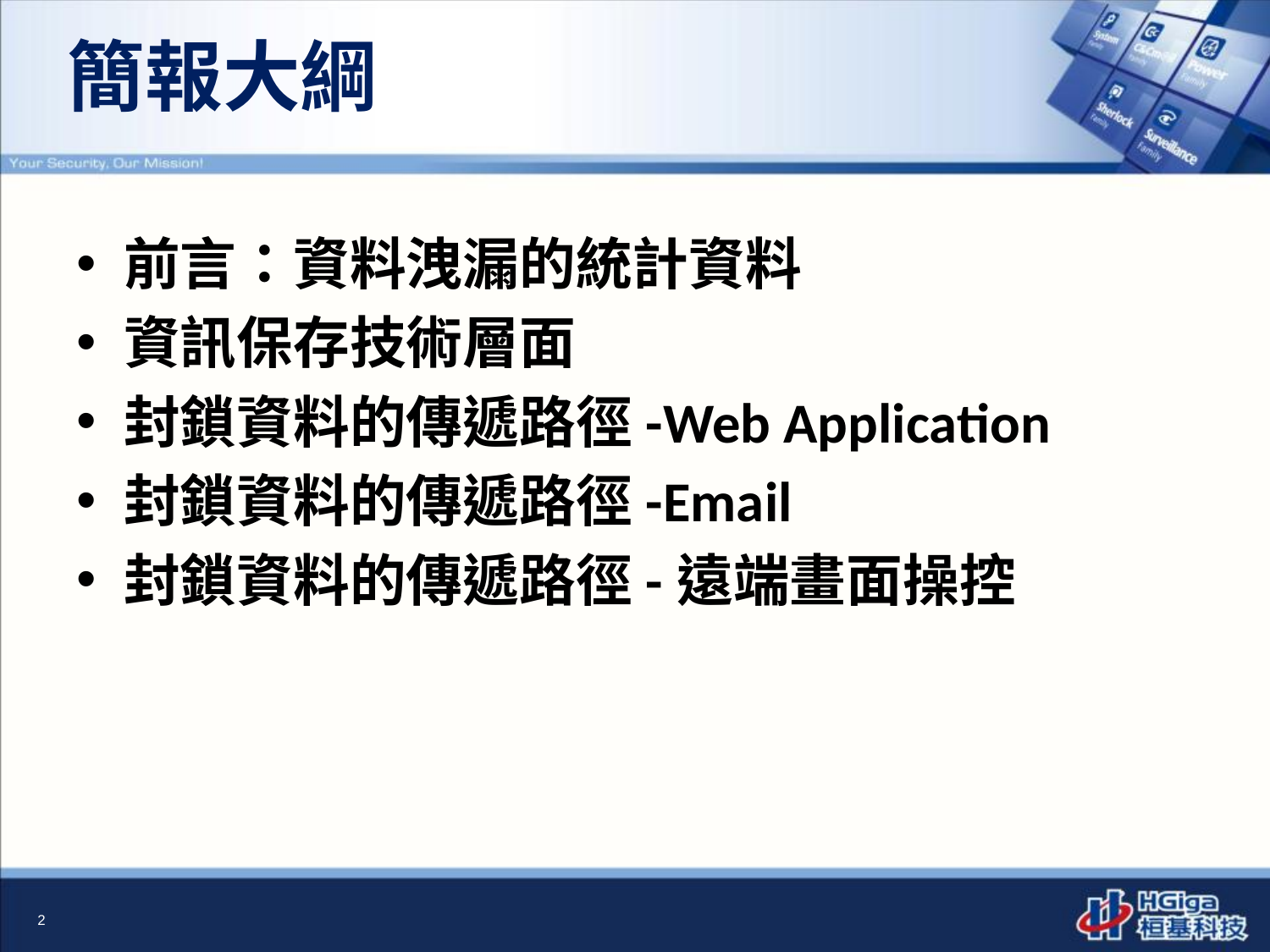

# 簡報大綱
前言：資料洩漏的統計資料
資訊保存技術層面
封鎖資料的傳遞路徑-Web Application
封鎖資料的傳遞路徑-Email
封鎖資料的傳遞路徑-遠端畫面操控
2